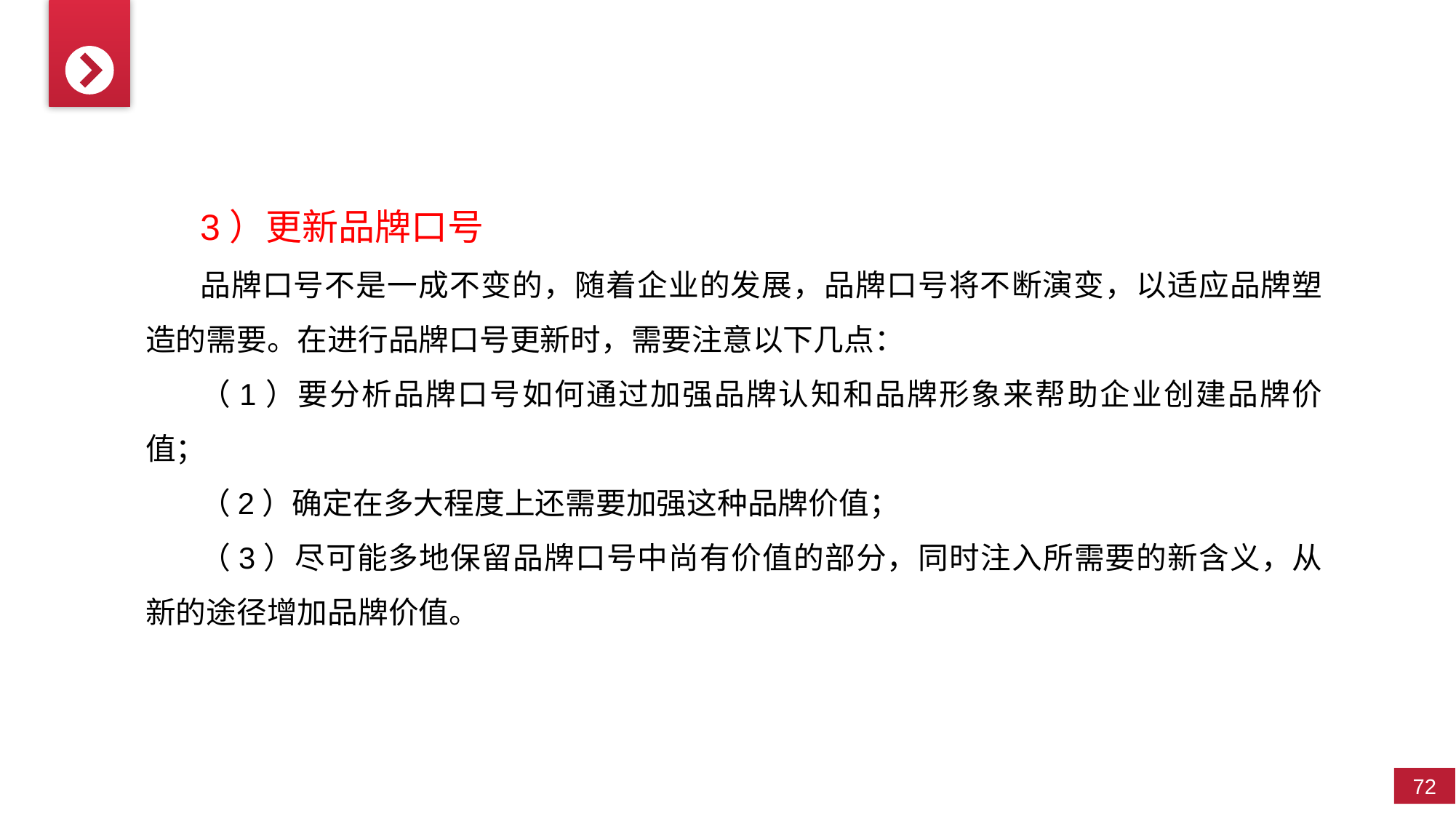

3）更新品牌口号
品牌口号不是一成不变的，随着企业的发展，品牌口号将不断演变，以适应品牌塑造的需要。在进行品牌口号更新时，需要注意以下几点：
（1）要分析品牌口号如何通过加强品牌认知和品牌形象来帮助企业创建品牌价值；
（2）确定在多大程度上还需要加强这种品牌价值；
（3）尽可能多地保留品牌口号中尚有价值的部分，同时注入所需要的新含义，从新的途径增加品牌价值。